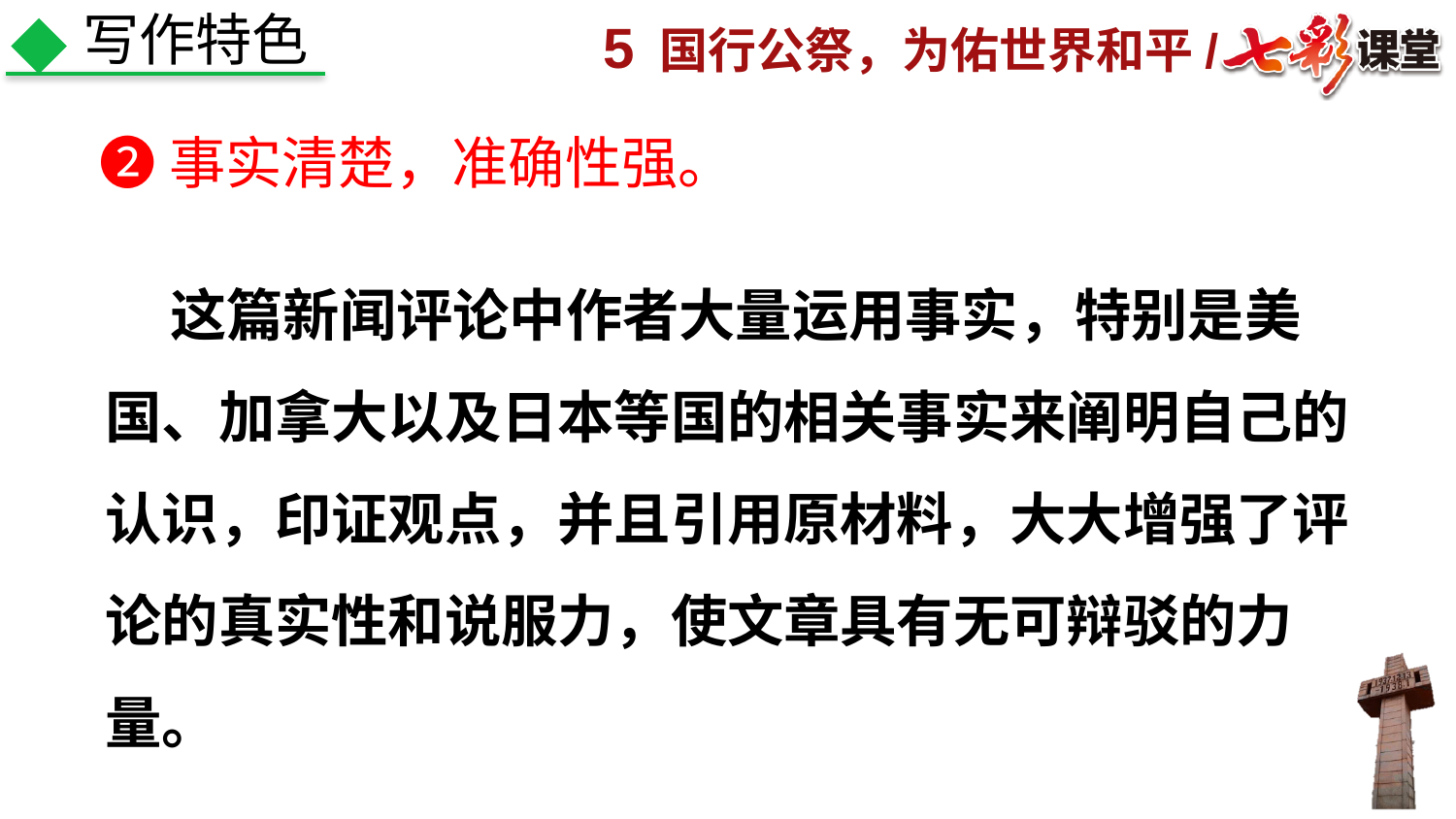

写作特色

❷事实清楚，准确性强。
    这篇新闻评论中作者大量运用事实，特别是美国、加拿大以及日本等国的相关事实来阐明自己的认识，印证观点，并且引用原材料，大大增强了评论的真实性和说服力，使文章具有无可辩驳的力量。